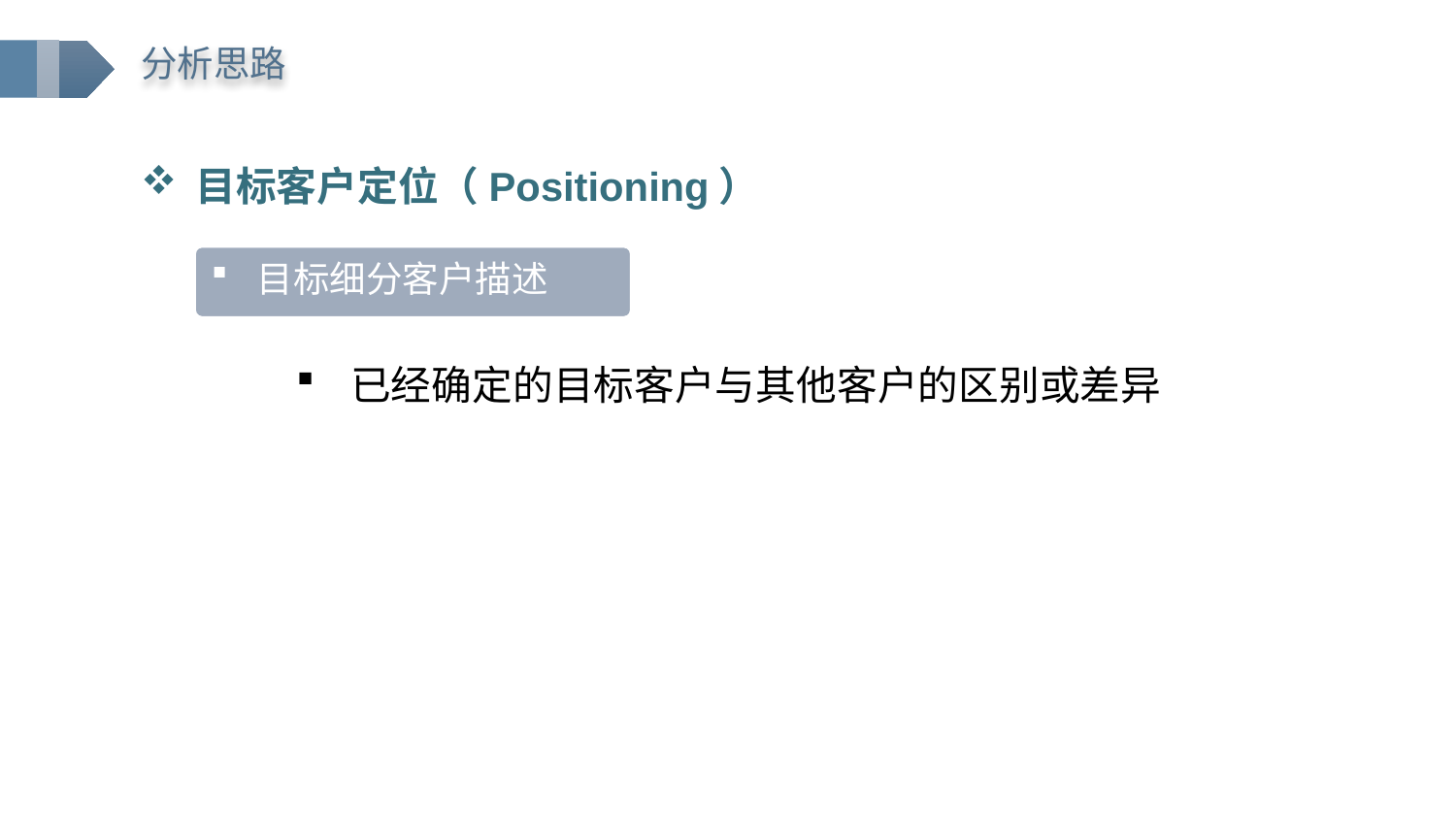

分析思路

目标客户定位（Positioning）
目标细分客户描述
已经确定的目标客户与其他客户的区别或差异